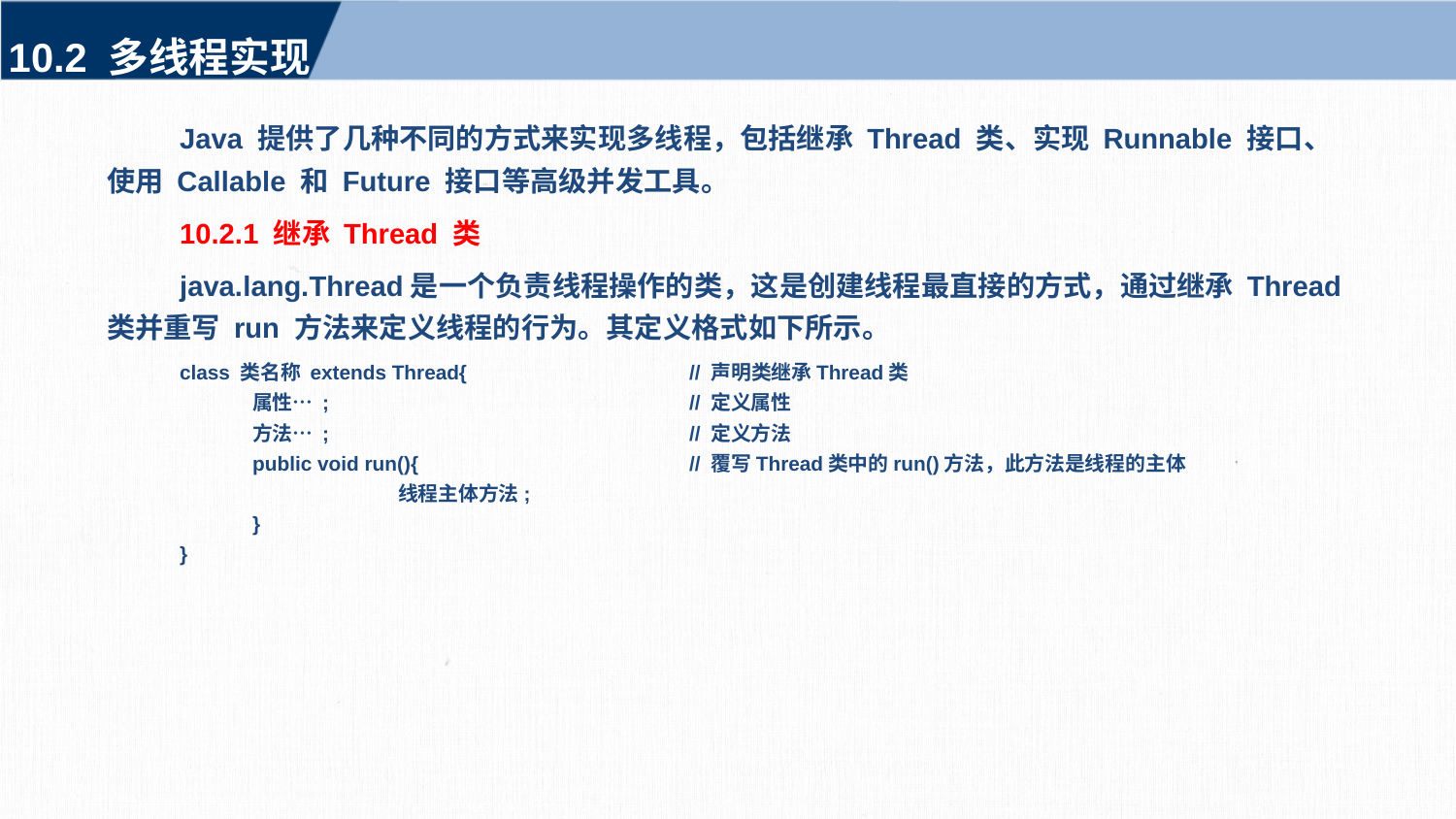

10.2 多线程实现

Java 提供了几种不同的方式来实现多线程，包括继承 Thread 类、实现 Runnable 接口、使用 Callable 和 Future 接口等高级并发工具。
10.2.1 继承 Thread 类
java.lang.Thread是一个负责线程操作的类，这是创建线程最直接的方式，通过继承 Thread 类并重写 run 方法来定义线程的行为。其定义格式如下所示。
class 类名称 extends Thread{		// 声明类继承Thread类
	属性… ; 			// 定义属性
	方法… ; 			// 定义方法
	public void run(){		// 覆写Thread类中的run()方法，此方法是线程的主体
		线程主体方法;
	}
}